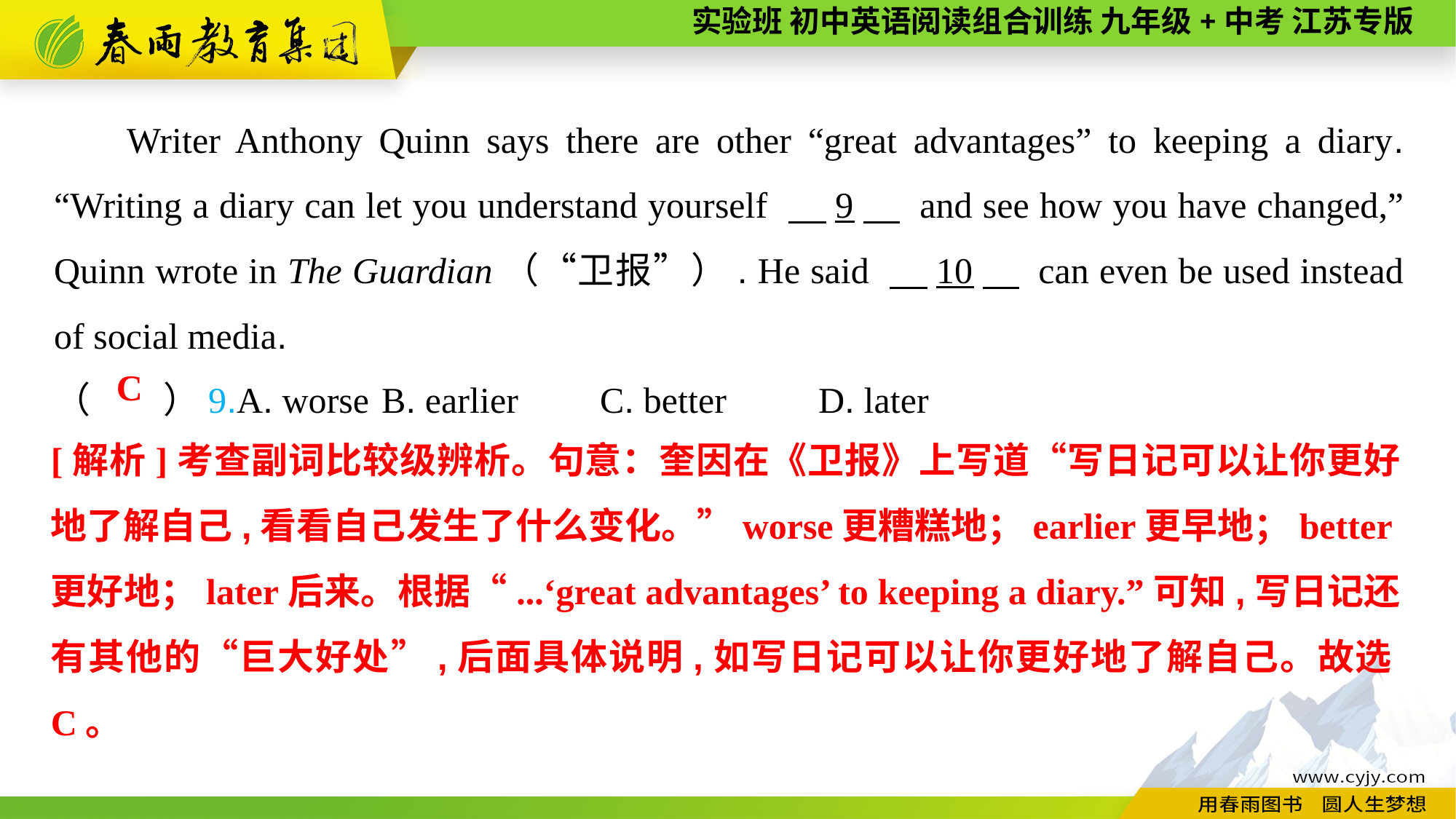

Writer Anthony Quinn says there are other “great advantages” to keeping a diary. “Writing a diary can let you understand yourself 　9　 and see how you have changed,” Quinn wrote in The Guardian（“卫报”）. He said 　10　 can even be used instead of social media.
（　　）9.A. worse	B. earlier	C. better	D. later
C
[解析]考查副词比较级辨析。句意：奎因在《卫报》上写道“写日记可以让你更好地了解自己,看看自己发生了什么变化。”worse更糟糕地；earlier更早地；better更好地；later后来。根据“...‘great advantages’ to keeping a diary.”可知,写日记还有其他的“巨大好处”,后面具体说明,如写日记可以让你更好地了解自己。故选C。